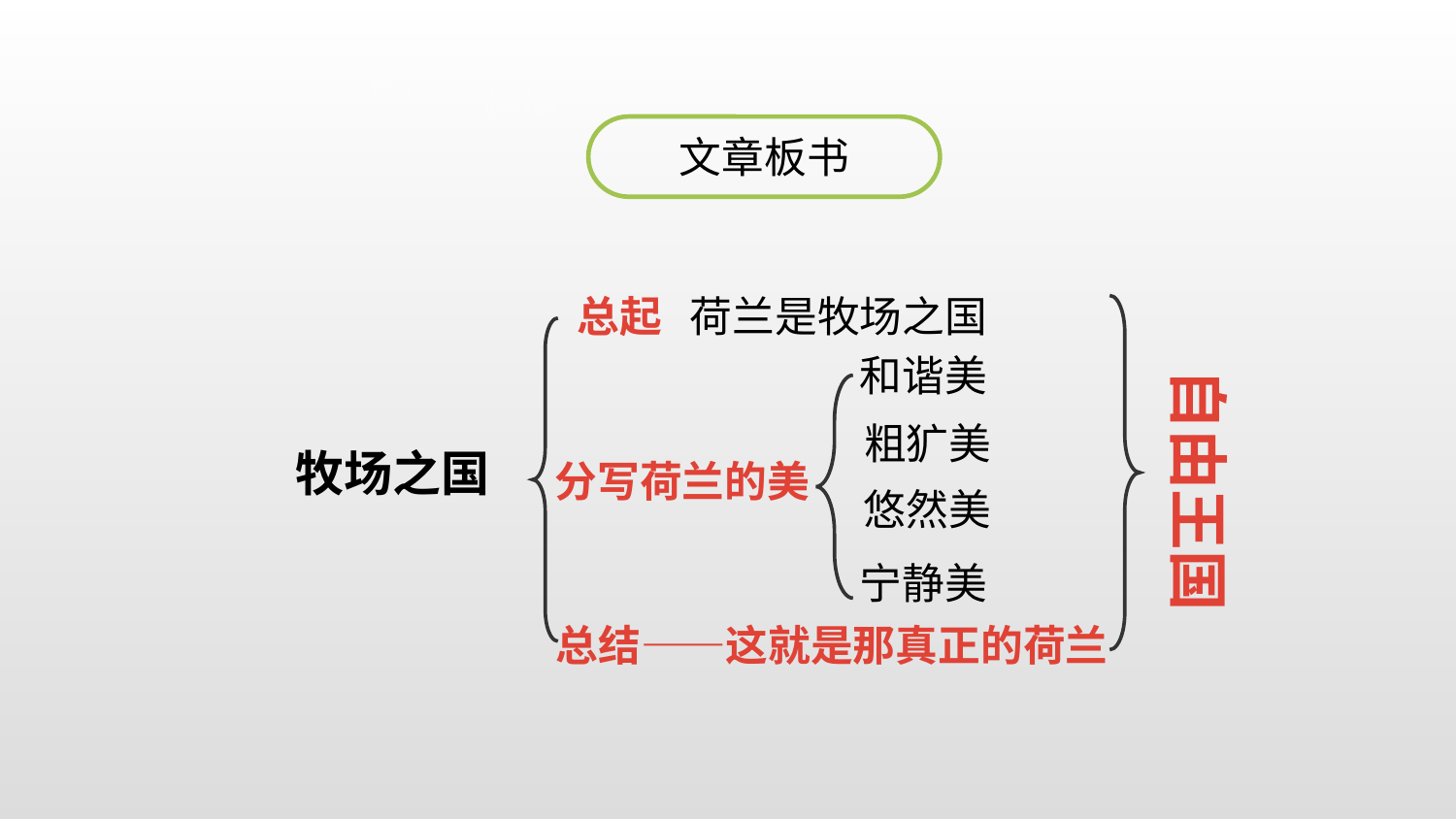

文章板书
总起
荷兰是牧场之国

和谐美
自由王国

粗犷美
牧场之国
分写荷兰的美
悠然美
宁静美
总结——这就是那真正的荷兰